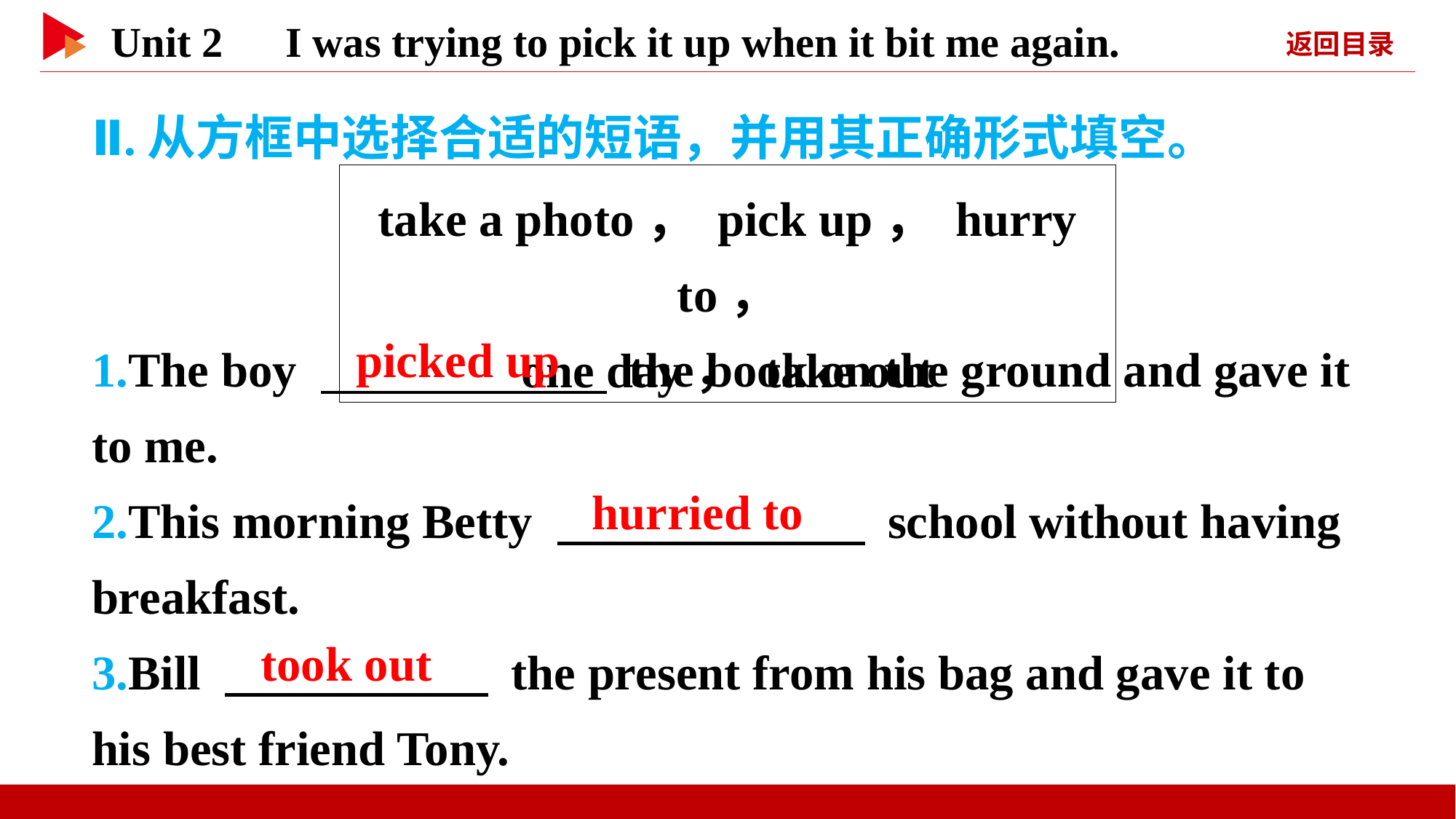

Ⅱ.从方框中选择合适的短语，并用其正确形式填空。
take a photo， pick up， hurry to，
one day， take out
1.The boy 　                 　 the book on the ground and gave it to me.
2.This morning Betty 　                   　 school without having breakfast.
3.Bill 　               　 the present from his bag and gave it to his best friend Tony.
picked up
hurried to
took out